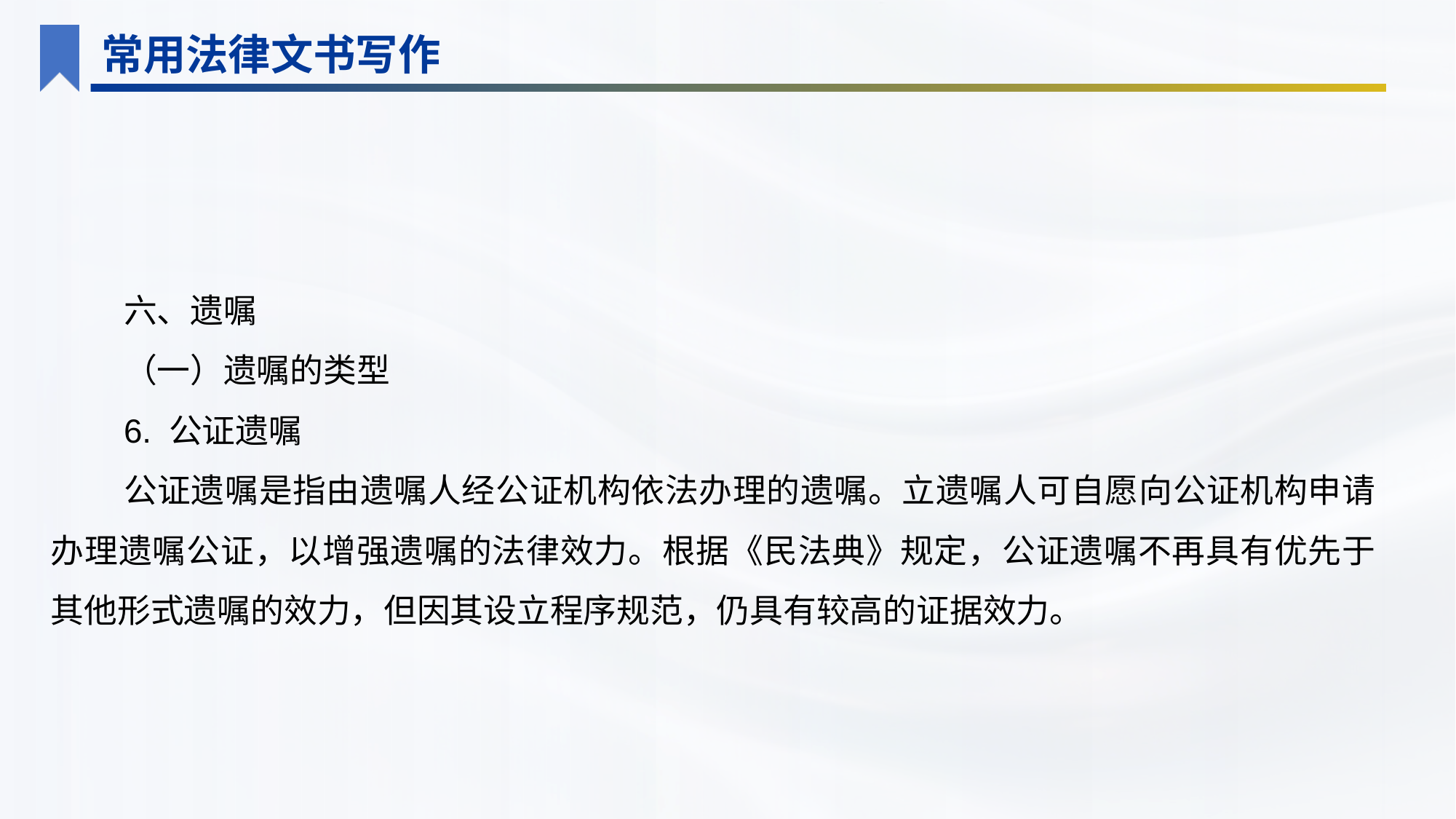

常用法律文书写作
六、遗嘱
（一）遗嘱的类型
6. 公证遗嘱
公证遗嘱是指由遗嘱人经公证机构依法办理的遗嘱。立遗嘱人可自愿向公证机构申请办理遗嘱公证，以增强遗嘱的法律效力。根据《民法典》规定，公证遗嘱不再具有优先于其他形式遗嘱的效力，但因其设立程序规范，仍具有较高的证据效力。